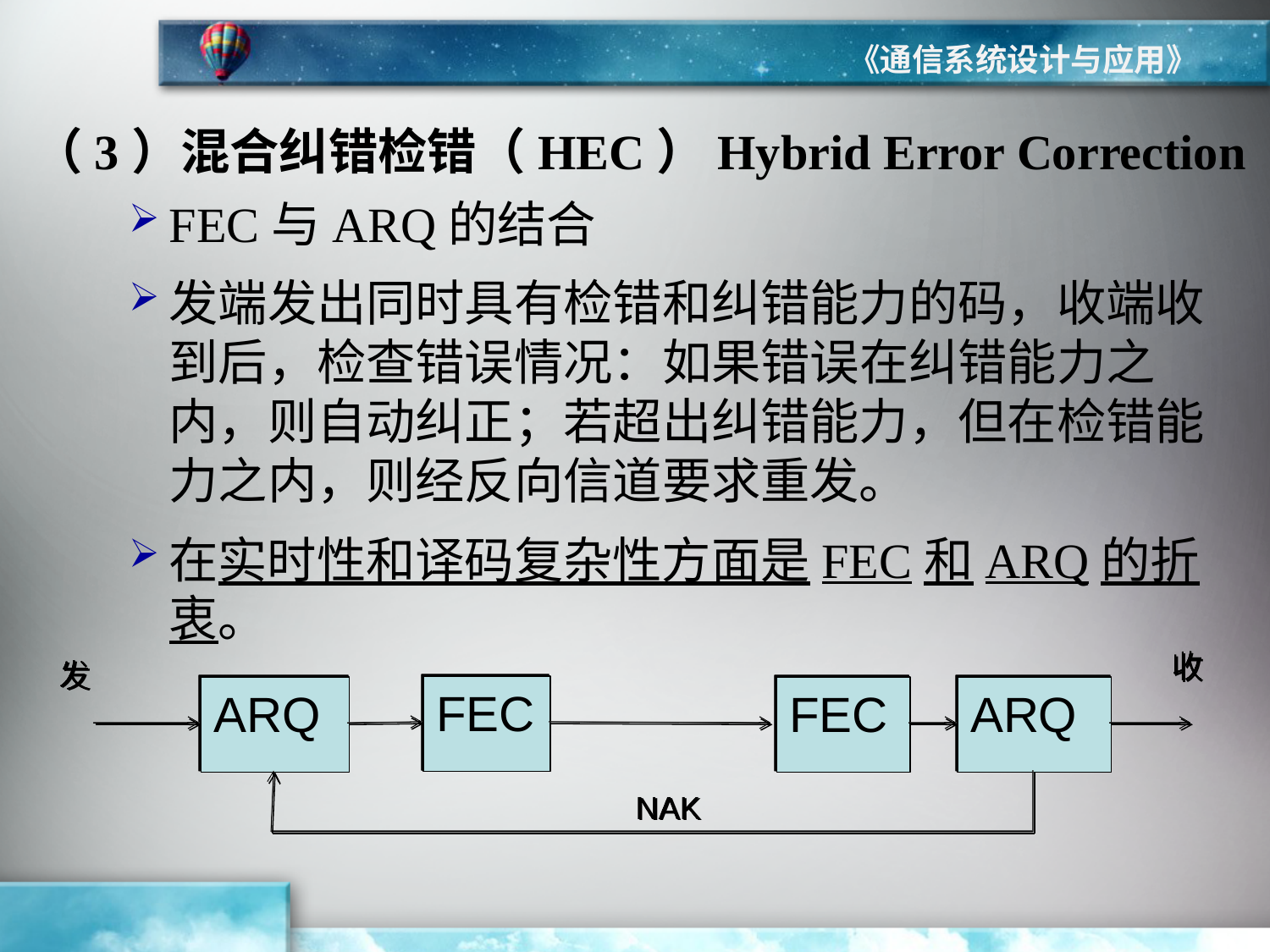

《通信系统设计与应用》
（3）混合纠错检错（HEC）Hybrid Error Correction
FEC与ARQ的结合
发端发出同时具有检错和纠错能力的码，收端收到后，检查错误情况：如果错误在纠错能力之内，则自动纠正；若超出纠错能力，但在检错能力之内，则经反向信道要求重发。
在实时性和译码复杂性方面是FEC和ARQ的折衷。
收
发
FEC
ARQ
FEC
ARQ
NAK